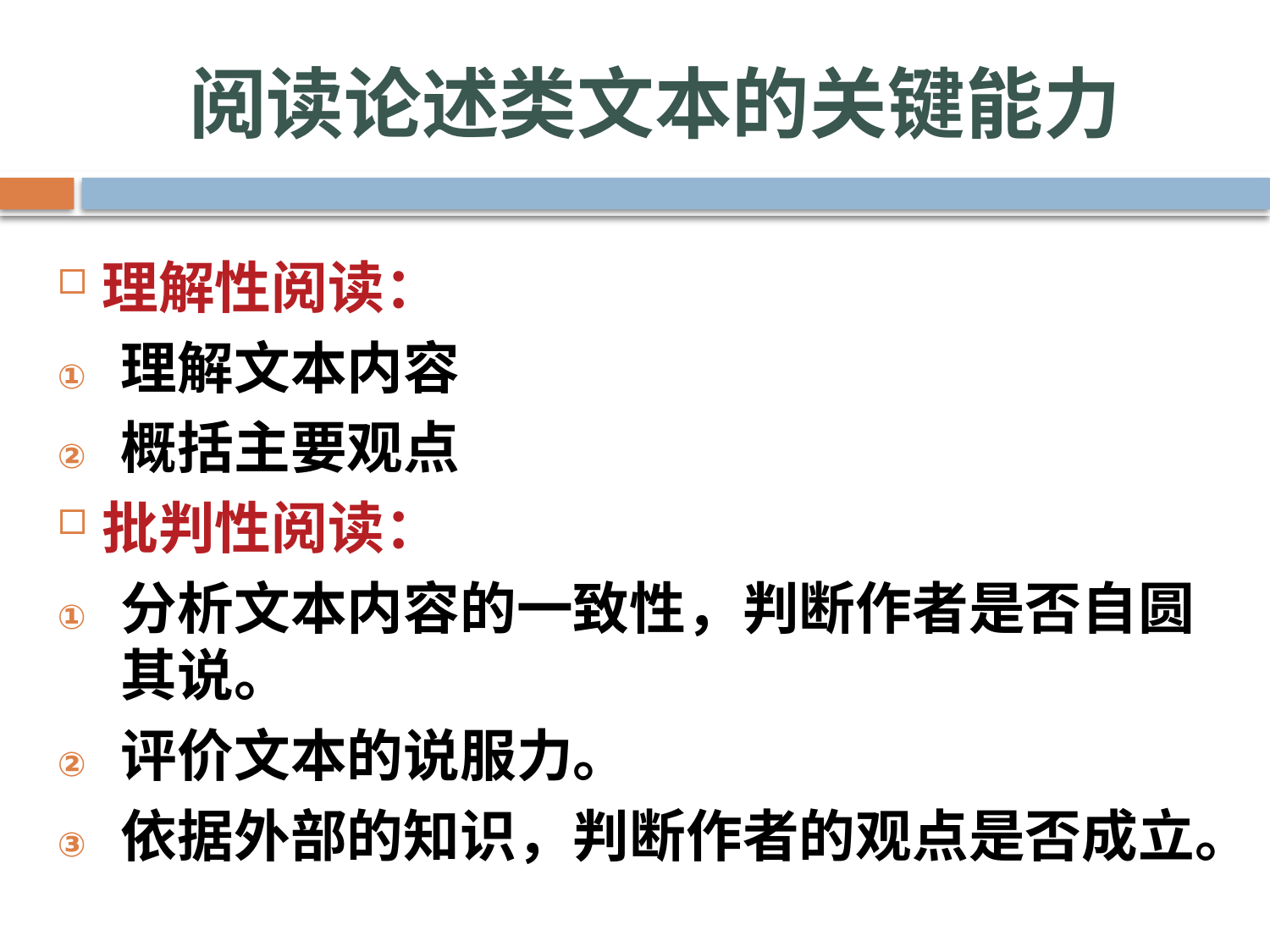

# 阅读论述类文本的关键能力
理解性阅读：
理解文本内容
概括主要观点
批判性阅读：
分析文本内容的一致性，判断作者是否自圆其说。
评价文本的说服力。
依据外部的知识，判断作者的观点是否成立。